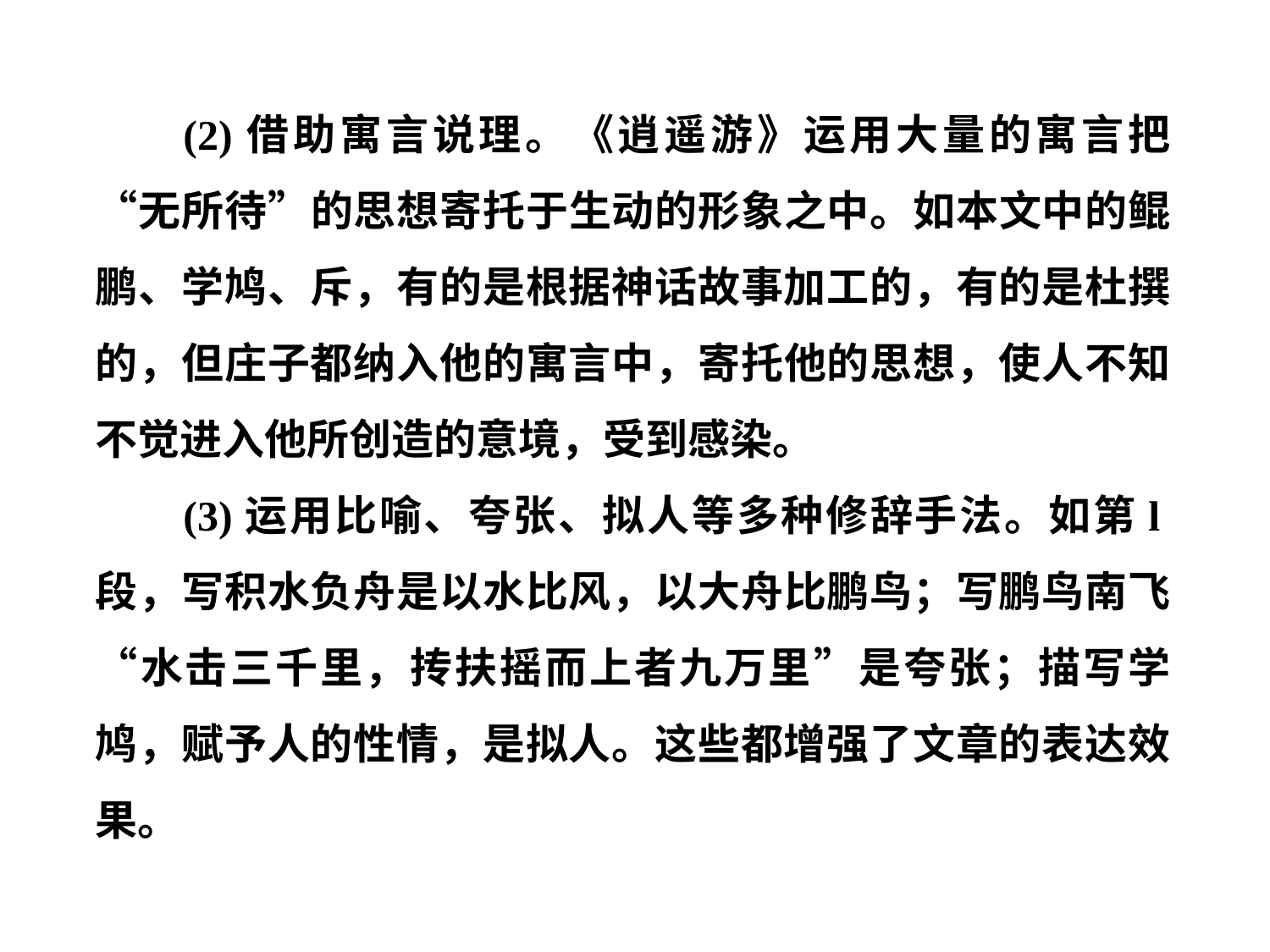

(2)借助寓言说理。《逍遥游》运用大量的寓言把“无所待”的思想寄托于生动的形象之中。如本文中的鲲鹏、学鸠、斥，有的是根据神话故事加工的，有的是杜撰的，但庄子都纳入他的寓言中，寄托他的思想，使人不知不觉进入他所创造的意境，受到感染。
(3)运用比喻、夸张、拟人等多种修辞手法。如第l段，写积水负舟是以水比风，以大舟比鹏鸟；写鹏鸟南飞“水击三千里，抟扶摇而上者九万里”是夸张；描写学鸠，赋予人的性情，是拟人。这些都增强了文章的表达效果。